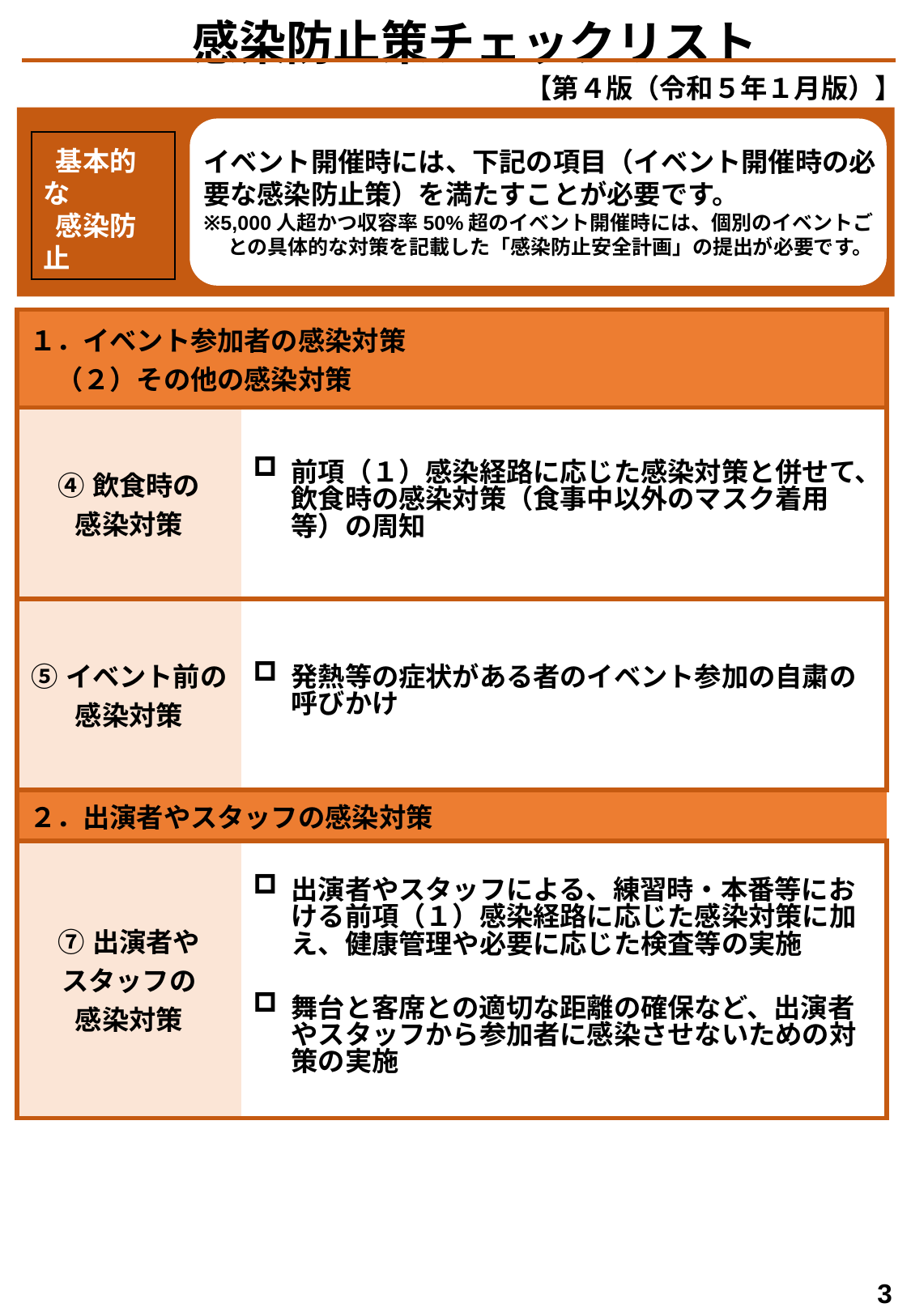

感染防止策チェックリスト
【第４版（令和５年１月版）】

 基本的な
 感染防止
イベント開催時には、下記の項目（イベント開催時の必要な感染防止策）を満たすことが必要です。
※5,000人超かつ収容率50%超のイベント開催時には、個別のイベントごとの具体的な対策を記載した「感染防止安全計画」の提出が必要です。
| １．イベント参加者の感染対策 　（２）その他の感染対策 |  |
| --- | --- |
| ④飲食時の 感染対策 | 前項（１）感染経路に応じた感染対策と併せて、飲食時の感染対策（食事中以外のマスク着用等）の周知 |
| ⑤イベント前の感染対策 | 発熱等の症状がある者のイベント参加の自粛の呼びかけ |
| ２．出演者やスタッフの感染対策 |  |
| ⑦出演者や スタッフの 感染対策 | 出演者やスタッフによる、練習時・本番等における前項（１）感染経路に応じた感染対策に加え、健康管理や必要に応じた検査等の実施 舞台と客席との適切な距離の確保など、出演者やスタッフから参加者に感染させないための対策の実施 |
3